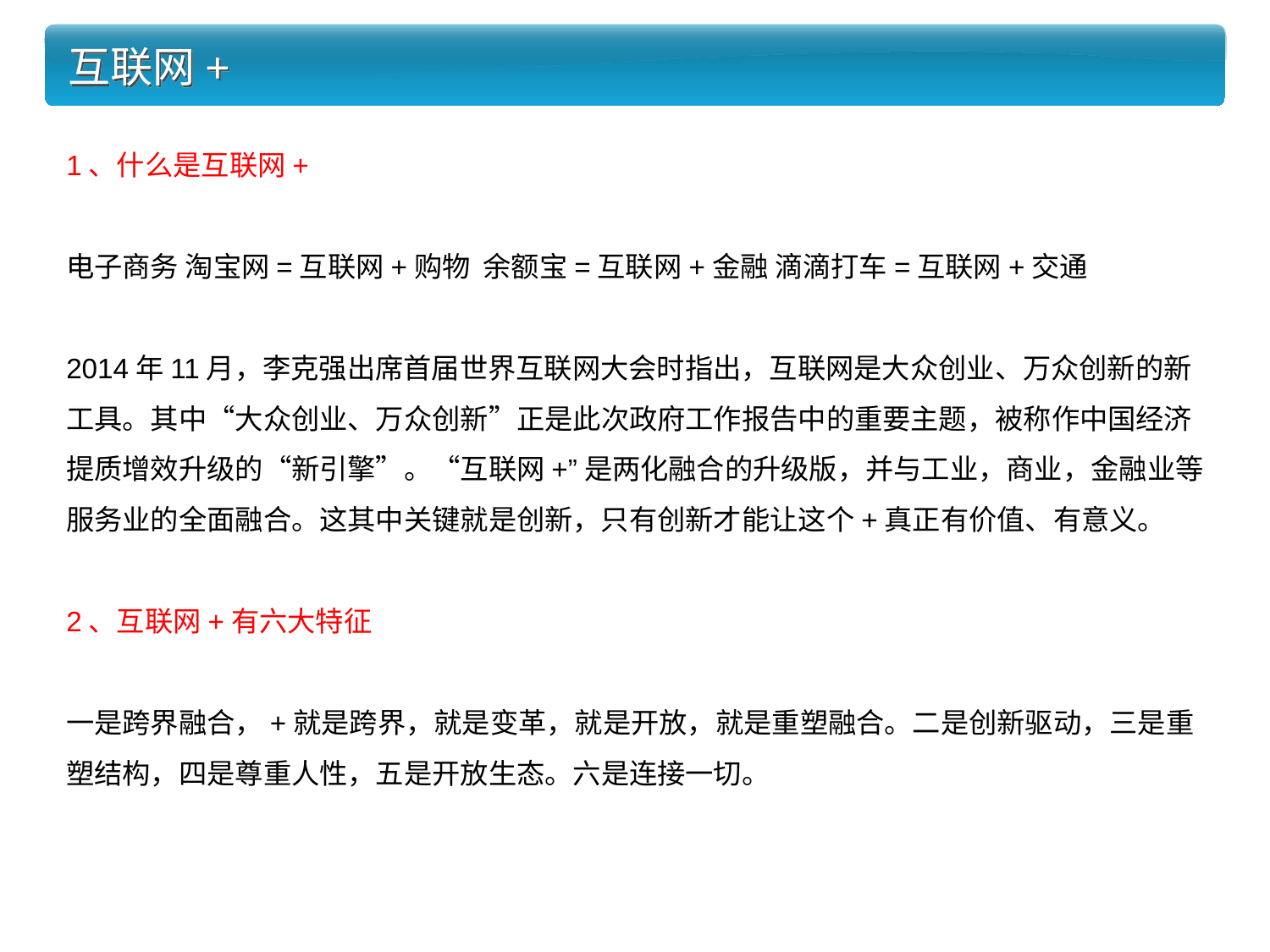

# 互联网+
1、什么是互联网+

电子商务 淘宝网=互联网+购物  余额宝=互联网+金融 滴滴打车=互联网+交通

2014年11月，李克强出席首届世界互联网大会时指出，互联网是大众创业、万众创新的新工具。其中“大众创业、万众创新”正是此次政府工作报告中的重要主题，被称作中国经济提质增效升级的“新引擎”。“互联网+”是两化融合的升级版，并与工业，商业，金融业等服务业的全面融合。这其中关键就是创新，只有创新才能让这个+真正有价值、有意义。

2、互联网+有六大特征

一是跨界融合，+就是跨界，就是变革，就是开放，就是重塑融合。二是创新驱动，三是重塑结构，四是尊重人性，五是开放生态。六是连接一切。